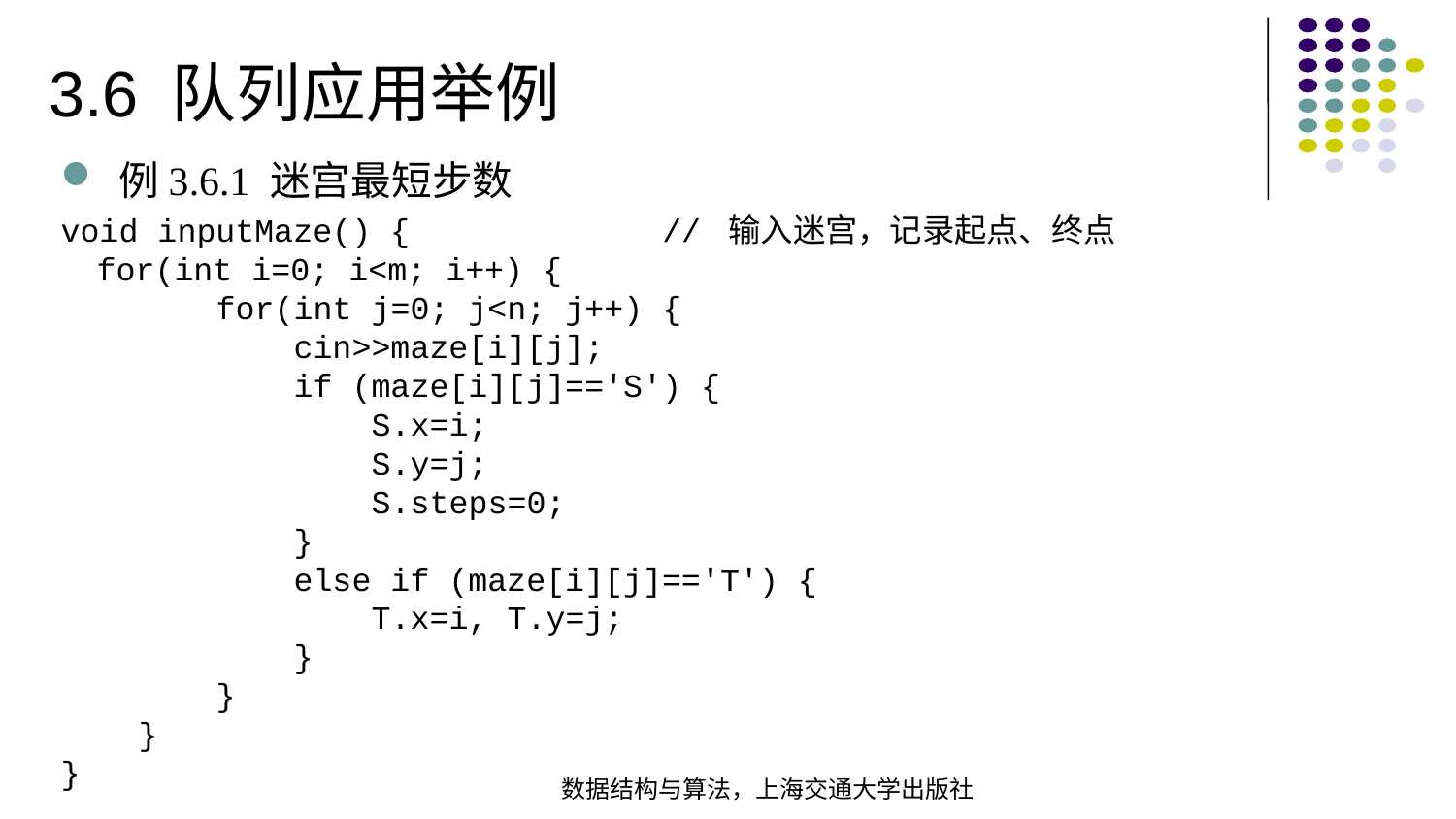

3.6 队列应用举例
例3.6.1 迷宫最短步数
void inputMaze() {             // 输入迷宫，记录起点、终点    for(int i=0; i<m; i++) {        for(int j=0; j<n; j++) {            cin>>maze[i][j];            if (maze[i][j]=='S') {                S.x=i;                S.y=j;                S.steps=0;            }            else if (maze[i][j]=='T') {                T.x=i, T.y=j;            }        }    }
}